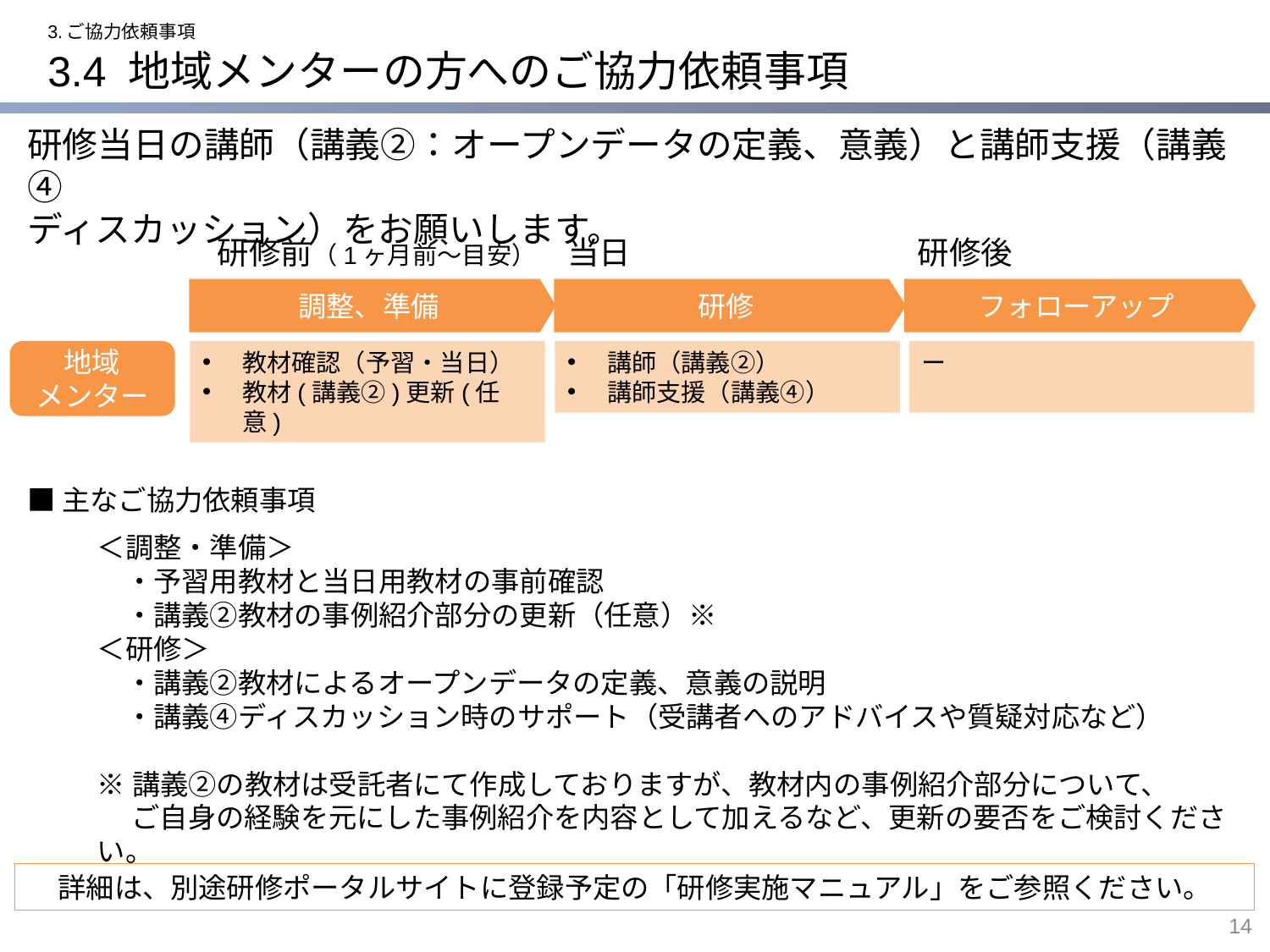

3.ご協力依頼事項
# 3.4 地域メンターの方へのご協力依頼事項
研修当日の講師（講義②：オープンデータの定義、意義）と講師支援（講義④
ディスカッション）をお願いします。
研修前（1ヶ月前～目安）
当日
研修後
調整、準備
研修
フォローアップ
地域
メンター
教材確認（予習・当日）
教材(講義②)更新(任意)
講師（講義②）
講師支援（講義④）
ー

■主なご協力依頼事項
＜調整・準備＞
　・予習用教材と当日用教材の事前確認
　・講義②教材の事例紹介部分の更新（任意）※
＜研修＞
　・講義②教材によるオープンデータの定義、意義の説明
　・講義④ディスカッション時のサポート（受講者へのアドバイスや質疑対応など）

※講義②の教材は受託者にて作成しておりますが、教材内の事例紹介部分について、
　 ご自身の経験を元にした事例紹介を内容として加えるなど、更新の要否をご検討ください。
詳細は、別途研修ポータルサイトに登録予定の「研修実施マニュアル」をご参照ください。
14